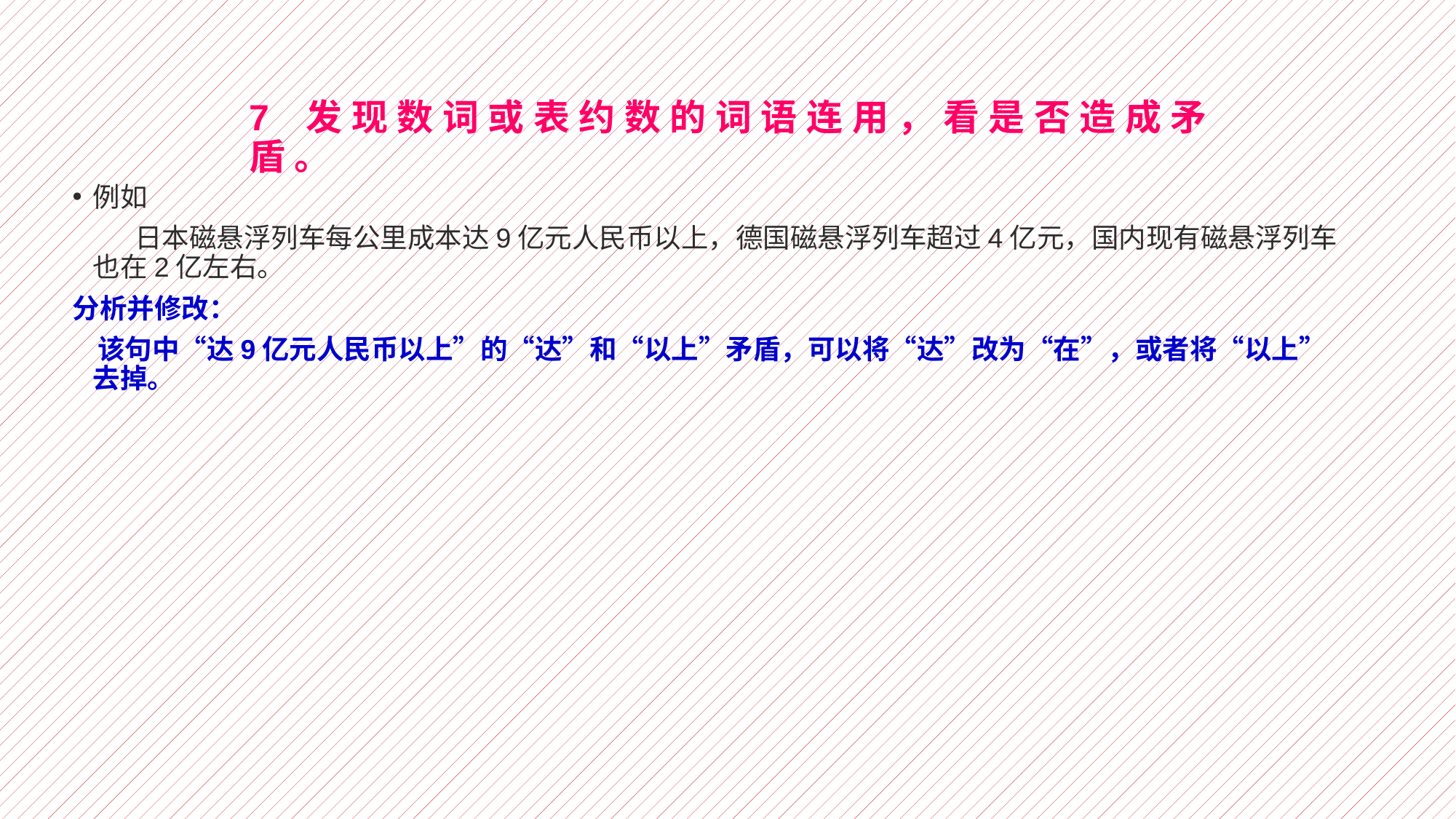

# 7 发现数词或表约数的词语连用，看是否造成矛盾。
例如
         日本磁悬浮列车每公里成本达9亿元人民币以上，德国磁悬浮列车超过4亿元，国内现有磁悬浮列车也在2亿左右。
分析并修改：
   该句中“达9亿元人民币以上”的“达”和“以上”矛盾，可以将“达”改为“在”，或者将“以上”去掉。